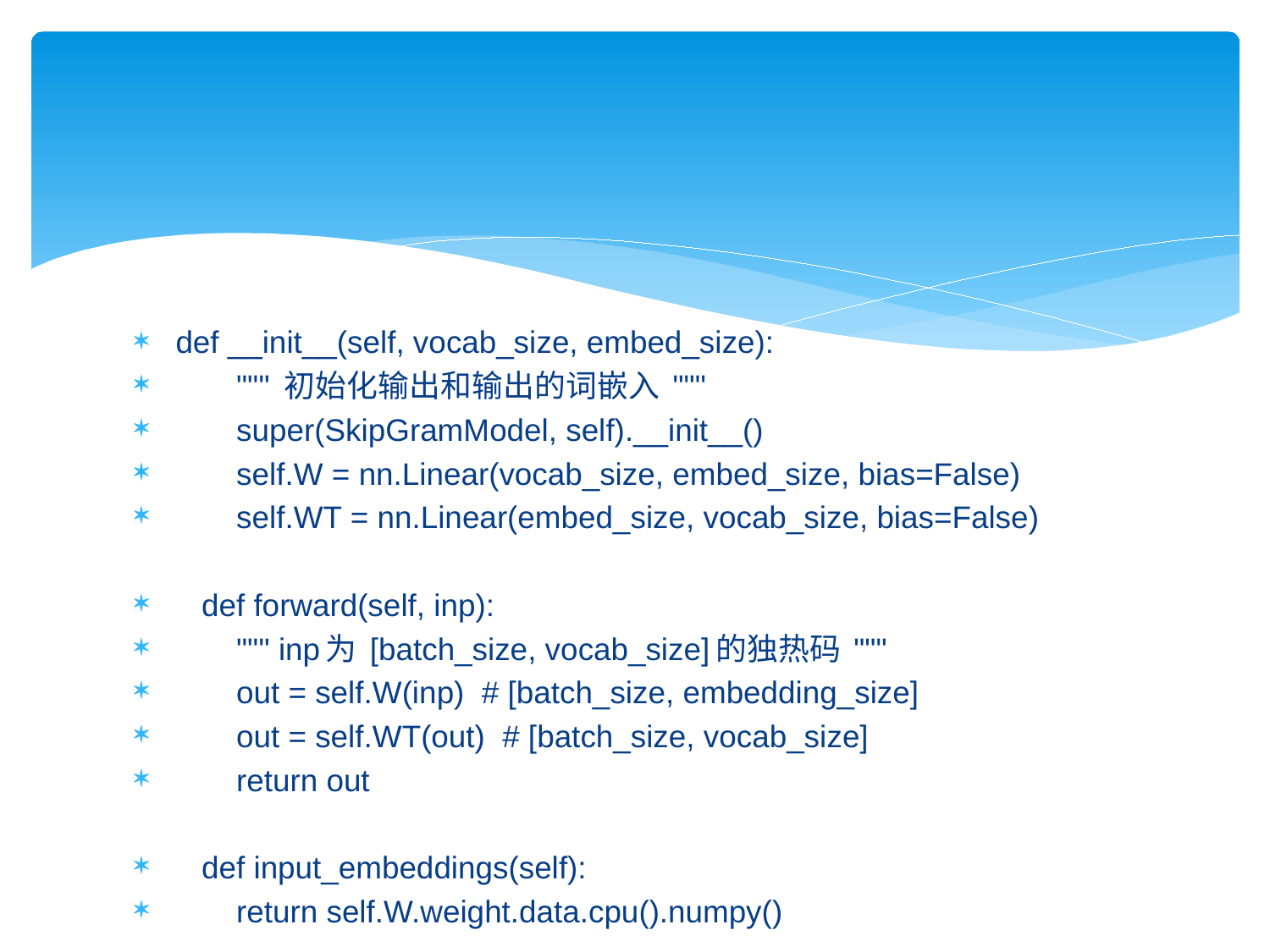

def __init__(self, vocab_size, embed_size):
        """ 初始化输出和输出的词嵌入 """
        super(SkipGramModel, self).__init__()
        self.W = nn.Linear(vocab_size, embed_size, bias=False)
        self.WT = nn.Linear(embed_size, vocab_size, bias=False)

    def forward(self, inp):
        """ inp为 [batch_size, vocab_size]的独热码 """
        out = self.W(inp)  # [batch_size, embedding_size]
        out = self.WT(out)  # [batch_size, vocab_size]
        return out

    def input_embeddings(self):
        return self.W.weight.data.cpu().numpy()